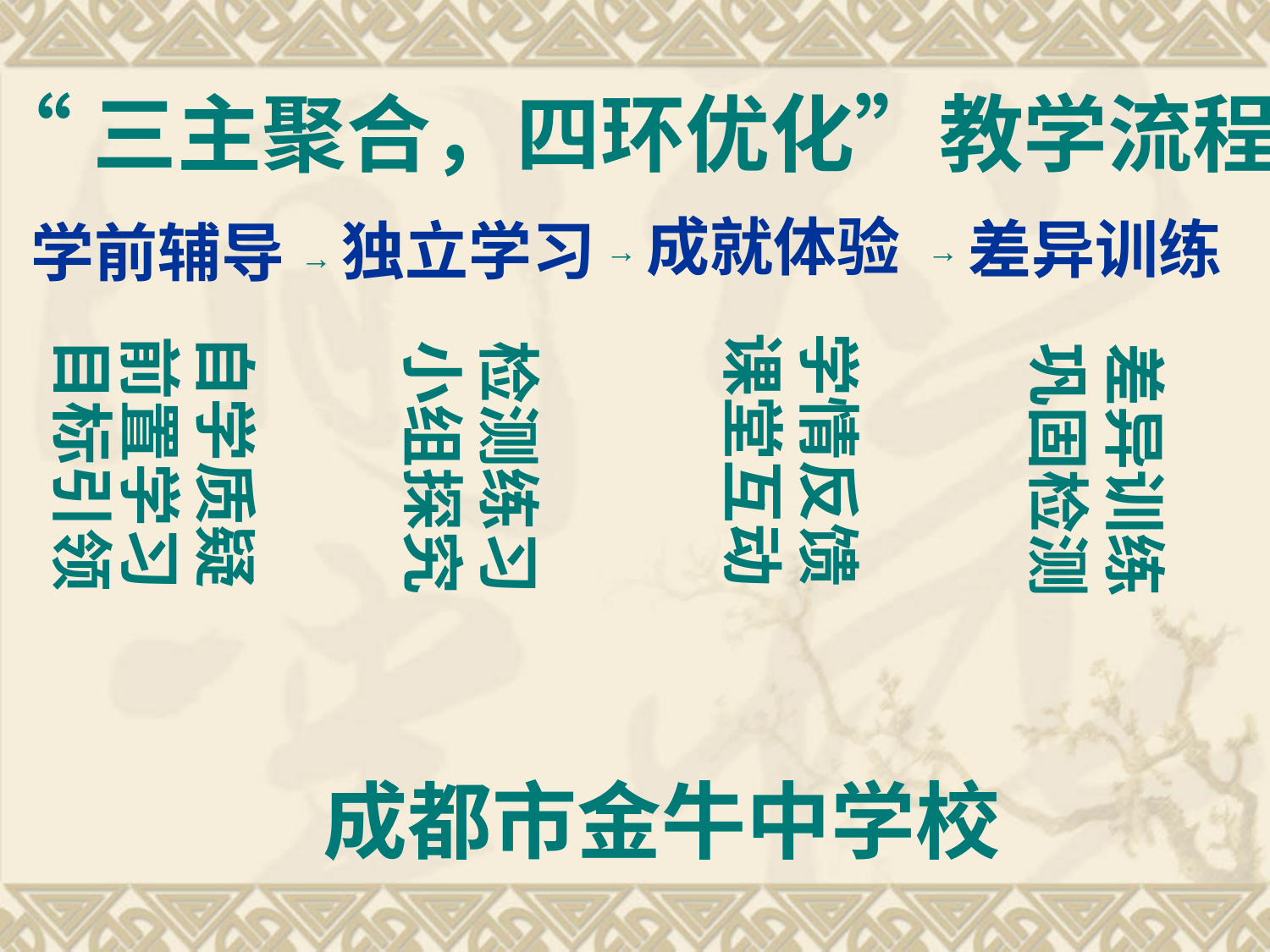

“三主聚合，四环优化”教学流程

成就体验
# 学前辅导
独立学习
差异训练
→
→
→
学情反馈
课堂互动

自学质疑
前置学习
目标引领

检测练习
小组探究
差异训练
巩固检测

成都市金牛中学校